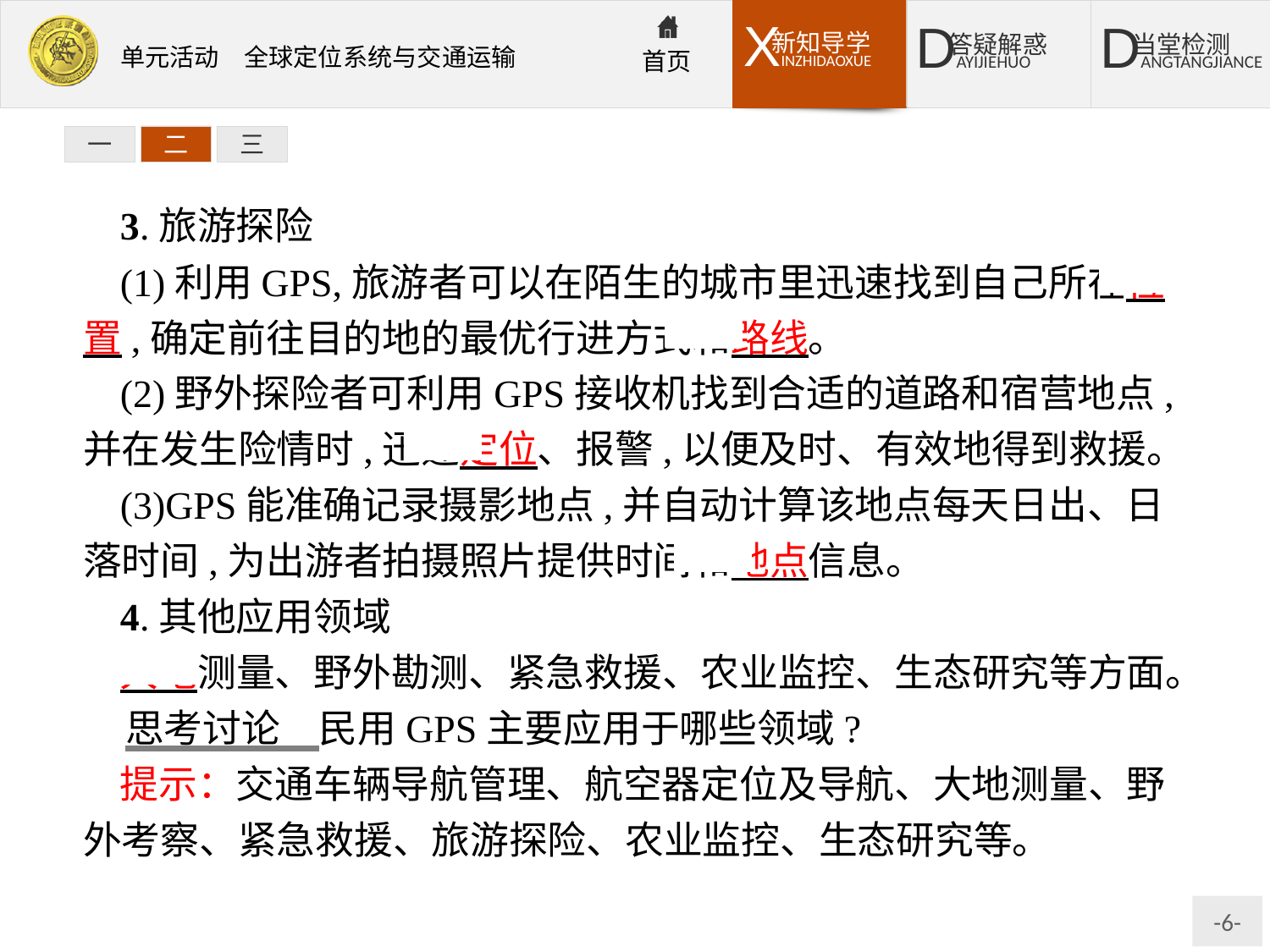

一
二
三
3.旅游探险
(1)利用GPS,旅游者可以在陌生的城市里迅速找到自己所在位置,确定前往目的地的最优行进方式和路线。
(2)野外探险者可利用GPS接收机找到合适的道路和宿营地点,并在发生险情时,迅速定位、报警,以便及时、有效地得到救援。
(3)GPS能准确记录摄影地点,并自动计算该地点每天日出、日落时间,为出游者拍摄照片提供时间和地点信息。
4.其他应用领域
大地测量、野外勘测、紧急救援、农业监控、生态研究等方面。
思考讨论　民用GPS主要应用于哪些领域?
提示：交通车辆导航管理、航空器定位及导航、大地测量、野外考察、紧急救援、旅游探险、农业监控、生态研究等。